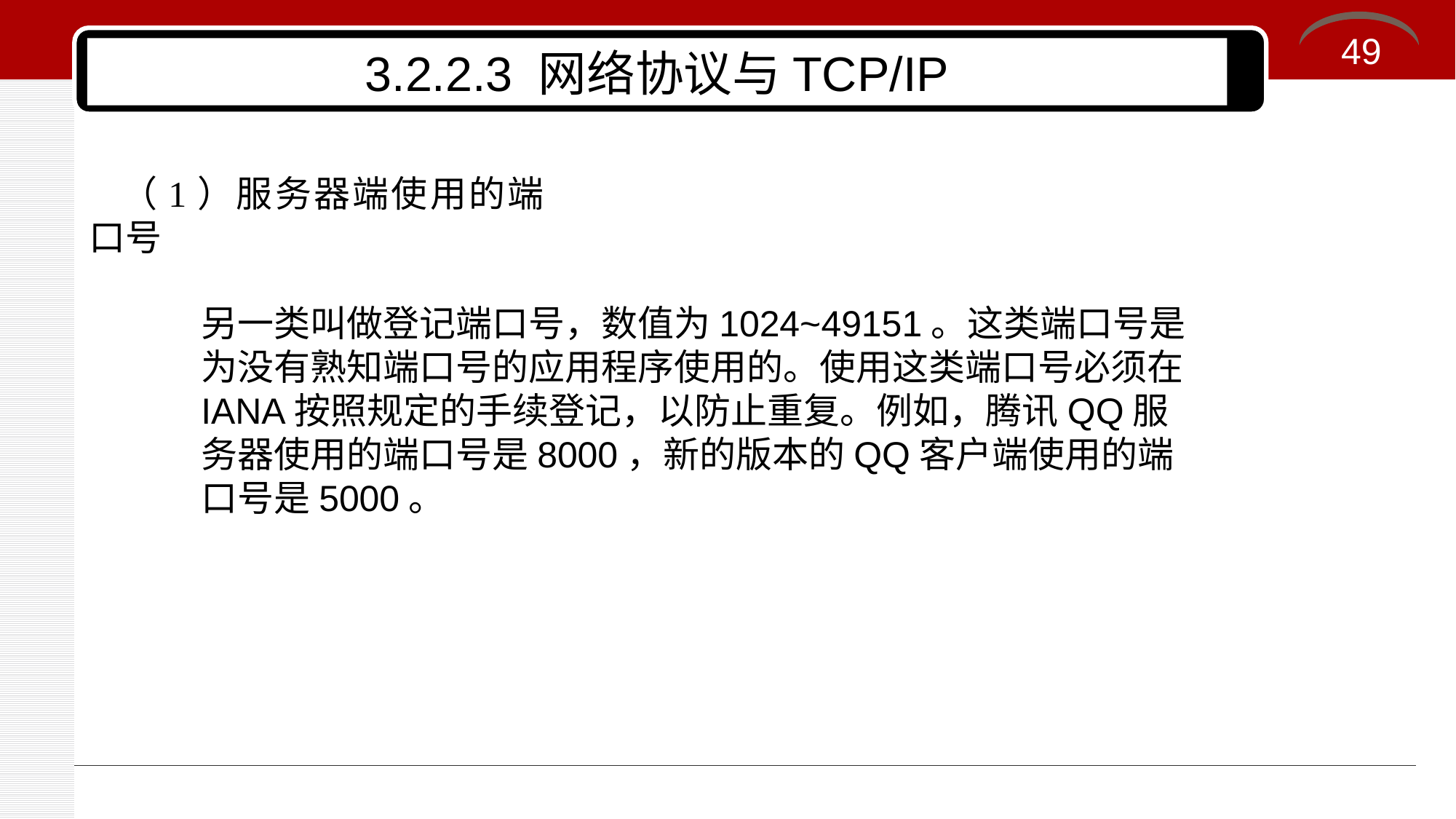

49
# 3.2.2.3 网络协议与TCP/IP
（1）服务器端使用的端口号
另一类叫做登记端口号，数值为1024~49151。这类端口号是为没有熟知端口号的应用程序使用的。使用这类端口号必须在IANA按照规定的手续登记，以防止重复。例如，腾讯QQ服务器使用的端口号是8000，新的版本的QQ客户端使用的端口号是5000。